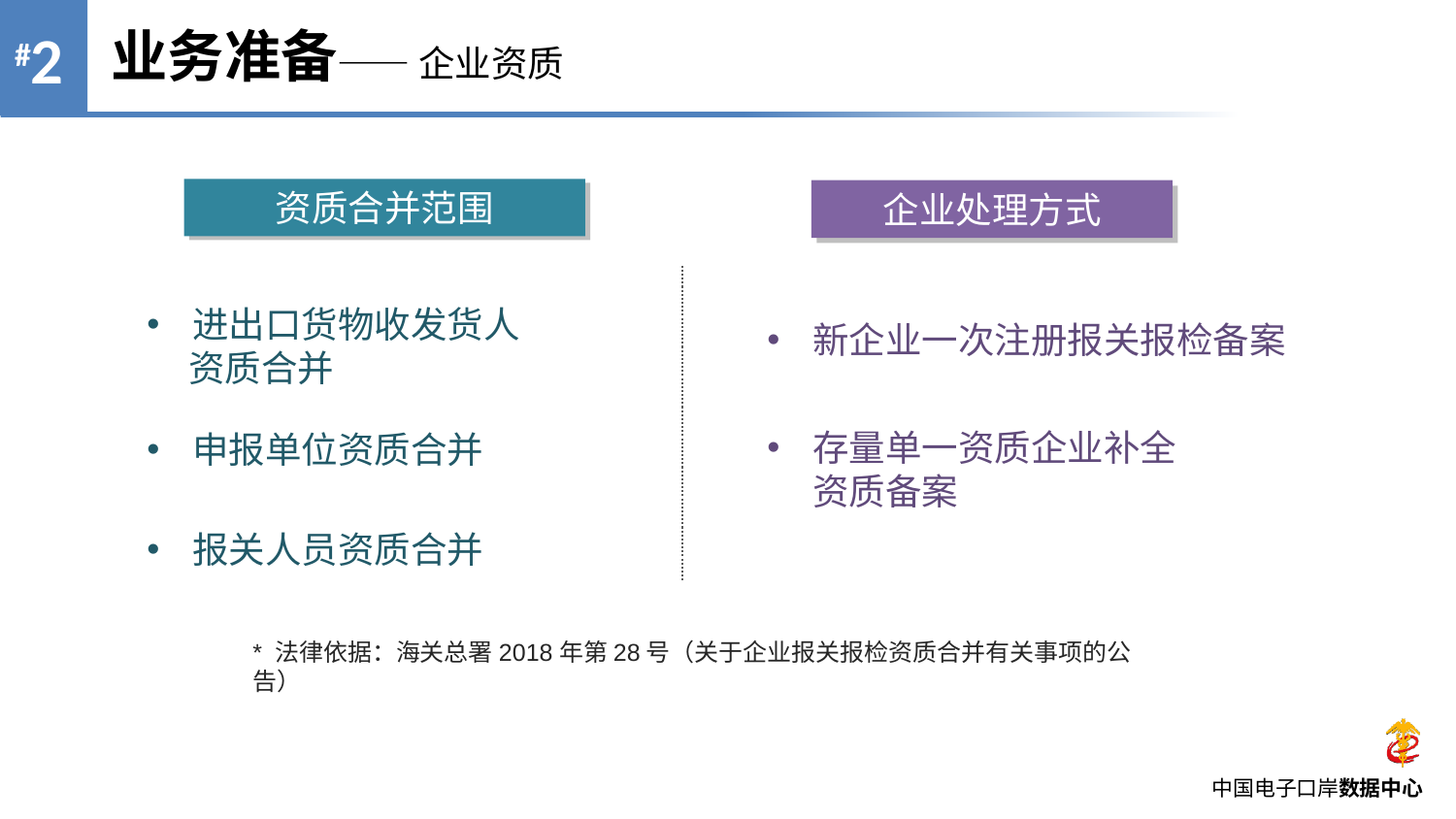

业务准备—— 企业资质
资质合并范围

进出口货物收发货人
    资质合并
申报单位资质合并
报关人员资质合并
企业处理方式

新企业一次注册报关报检备案
存量单一资质企业补全资质备案
* 法律依据：海关总署2018年第28号（关于企业报关报检资质合并有关事项的公告）